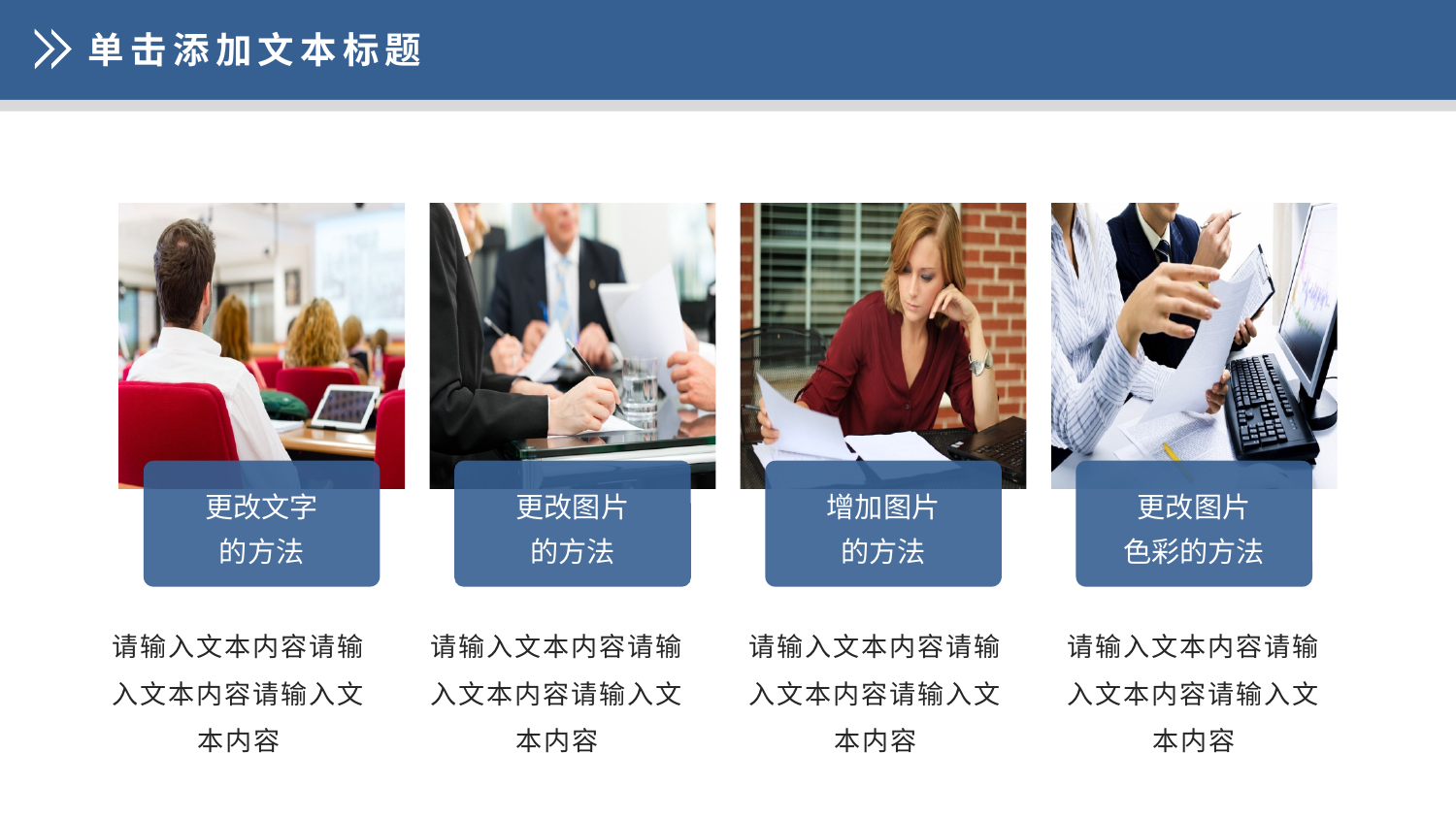

单击添加文本标题

更改文字
的方法
更改图片
的方法
增加图片
的方法
更改图片
色彩的方法
请输入文本内容请输入文本内容请输入文本内容
请输入文本内容请输入文本内容请输入文本内容
请输入文本内容请输入文本内容请输入文本内容
请输入文本内容请输入文本内容请输入文本内容